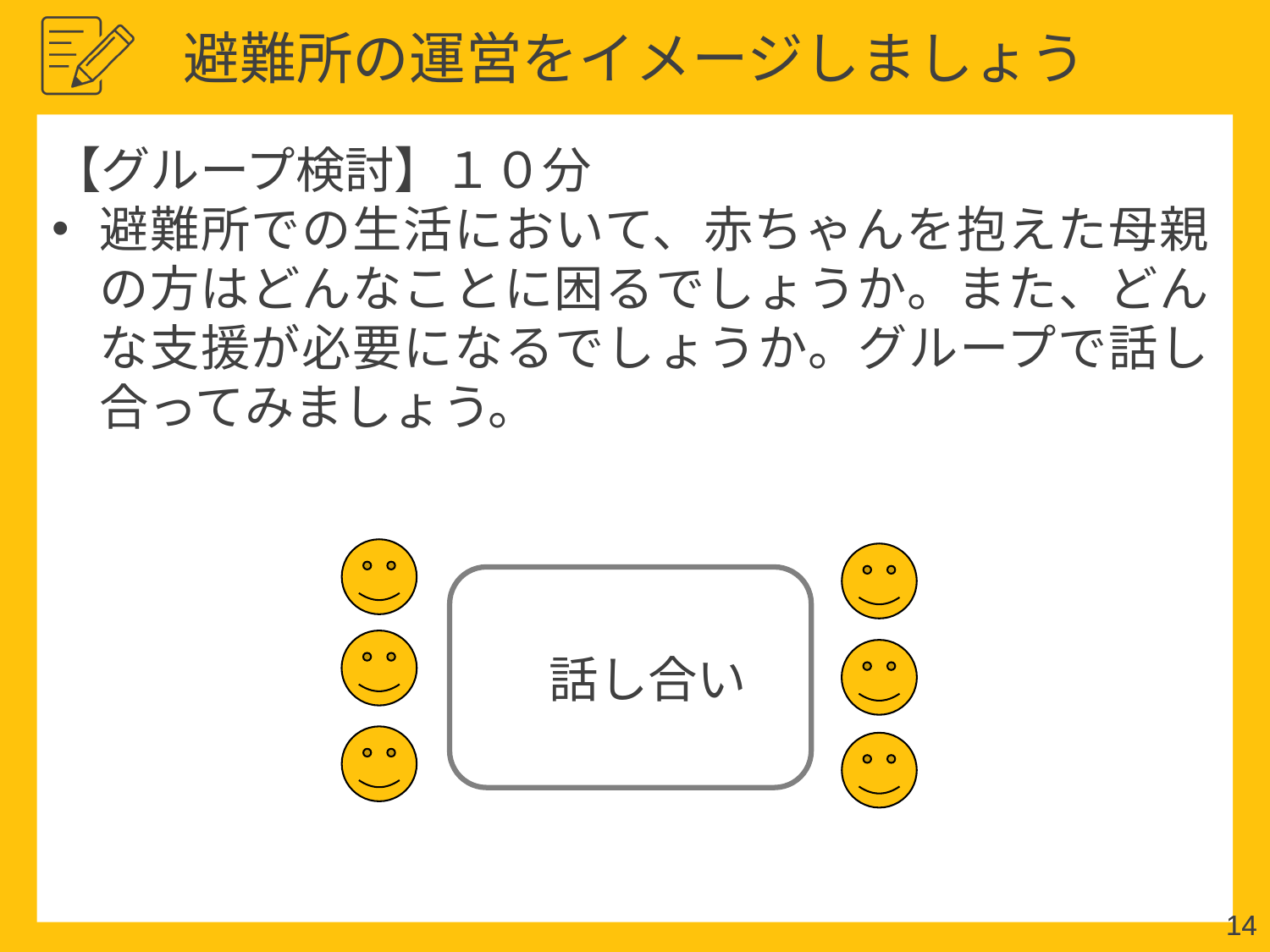

避難所の運営をイメージしましょう
【グループ検討】１０分
避難所での生活において、赤ちゃんを抱えた母親の方はどんなことに困るでしょうか。また、どんな支援が必要になるでしょうか。グループで話し合ってみましょう。

話し合い

話し合い

14
14